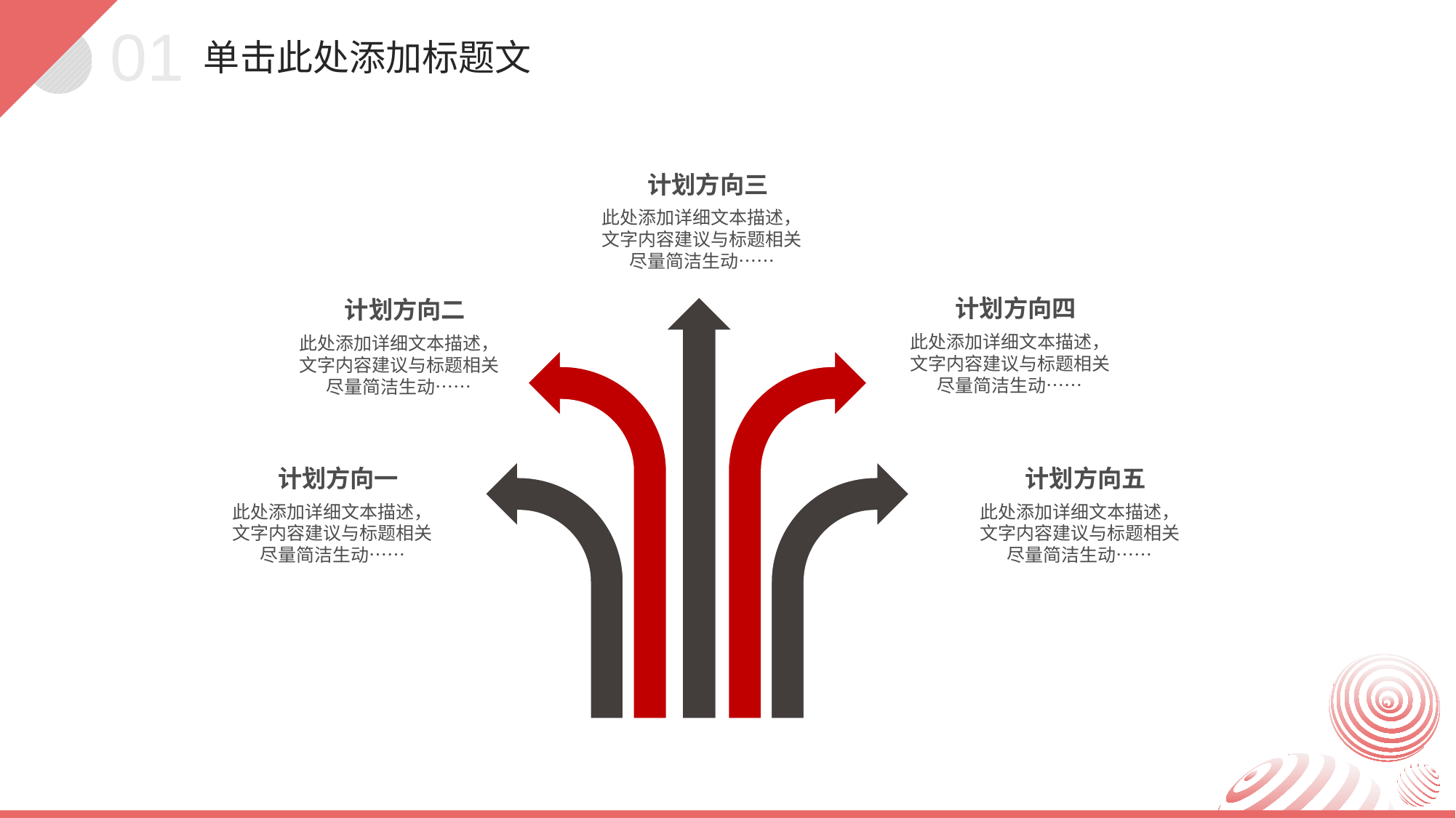

01
单击此处添加标题文
计划方向三
此处添加详细文本描述，文字内容建议与标题相关尽量简洁生动……
计划方向四
此处添加详细文本描述，文字内容建议与标题相关尽量简洁生动……
计划方向二
此处添加详细文本描述，文字内容建议与标题相关尽量简洁生动……

计划方向一
此处添加详细文本描述，文字内容建议与标题相关尽量简洁生动……
计划方向五
此处添加详细文本描述，文字内容建议与标题相关尽量简洁生动……